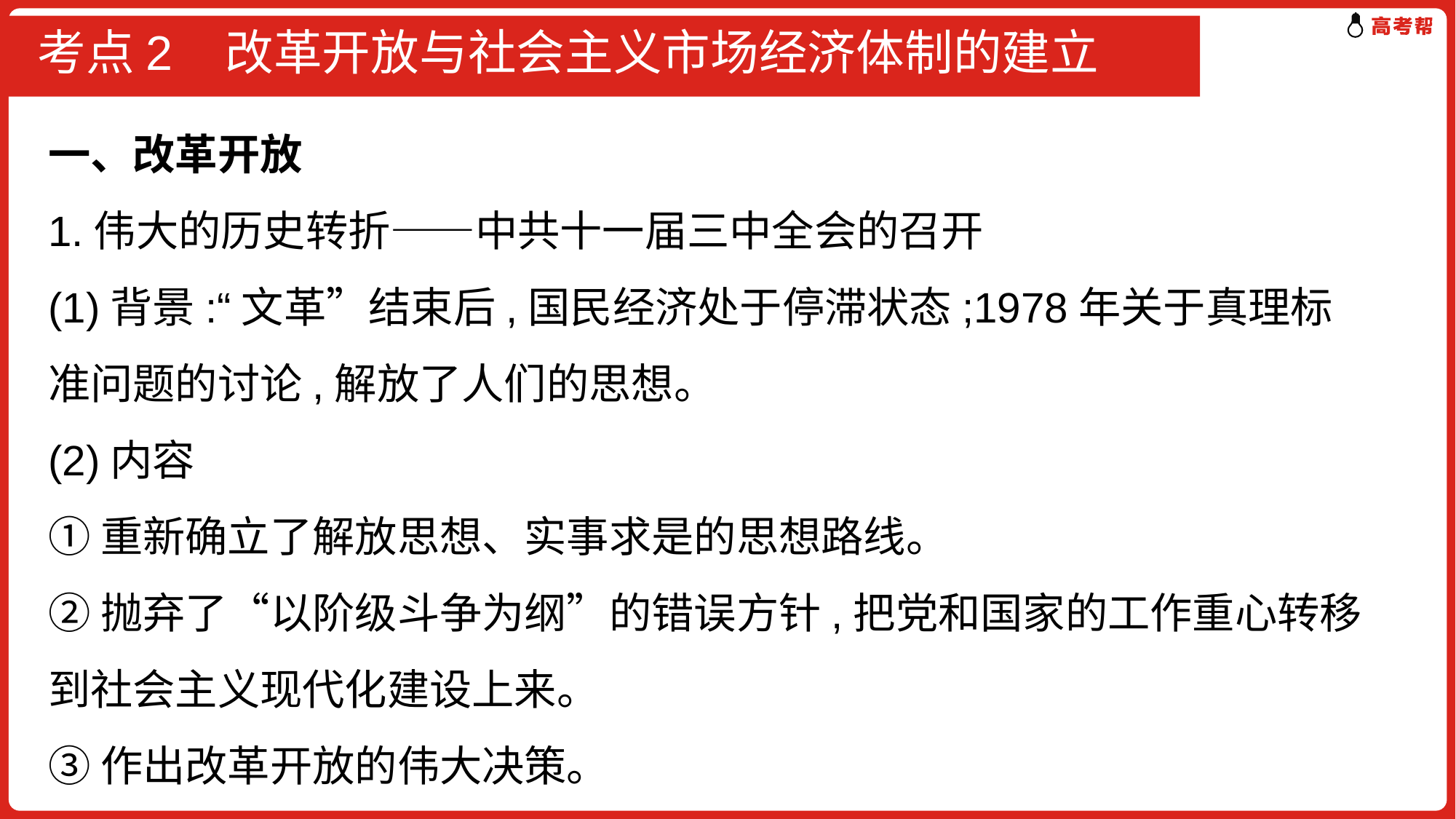

# 考点2   改革开放与社会主义市场经济体制的建立
一、改革开放
1.伟大的历史转折——中共十一届三中全会的召开
(1)背景:“文革”结束后,国民经济处于停滞状态;1978年关于真理标准问题的讨论,解放了人们的思想。
(2)内容
①重新确立了解放思想、实事求是的思想路线。
②抛弃了“以阶级斗争为纲”的错误方针,把党和国家的工作重心转移到社会主义现代化建设上来。
③作出改革开放的伟大决策。